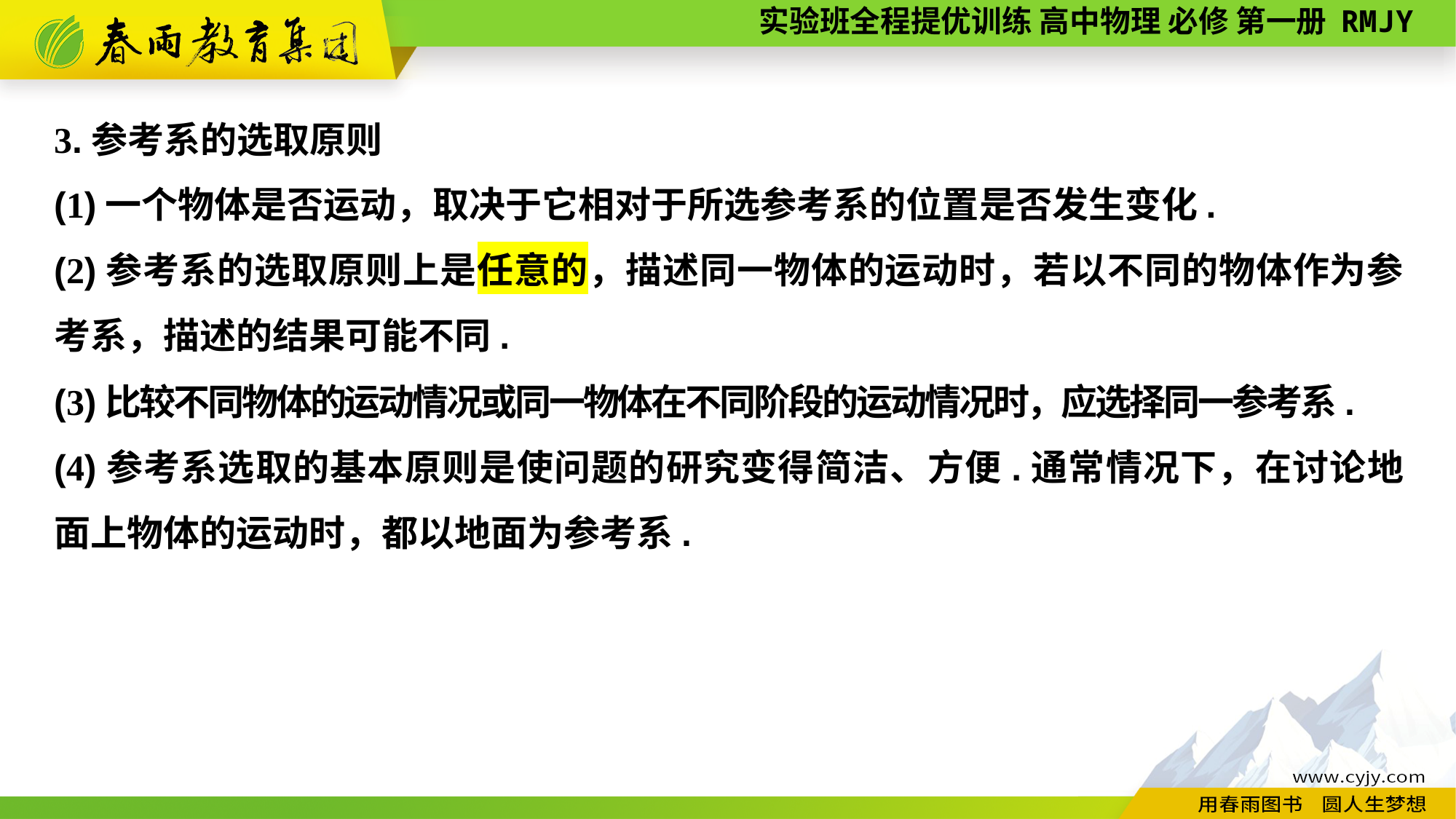

3.参考系的选取原则
(1)一个物体是否运动，取决于它相对于所选参考系的位置是否发生变化.
(2)参考系的选取原则上是任意的，描述同一物体的运动时，若以不同的物体作为参考系，描述的结果可能不同.
(3)比较不同物体的运动情况或同一物体在不同阶段的运动情况时，应选择同一参考系.
(4)参考系选取的基本原则是使问题的研究变得简洁、方便.通常情况下，在讨论地面上物体的运动时，都以地面为参考系.